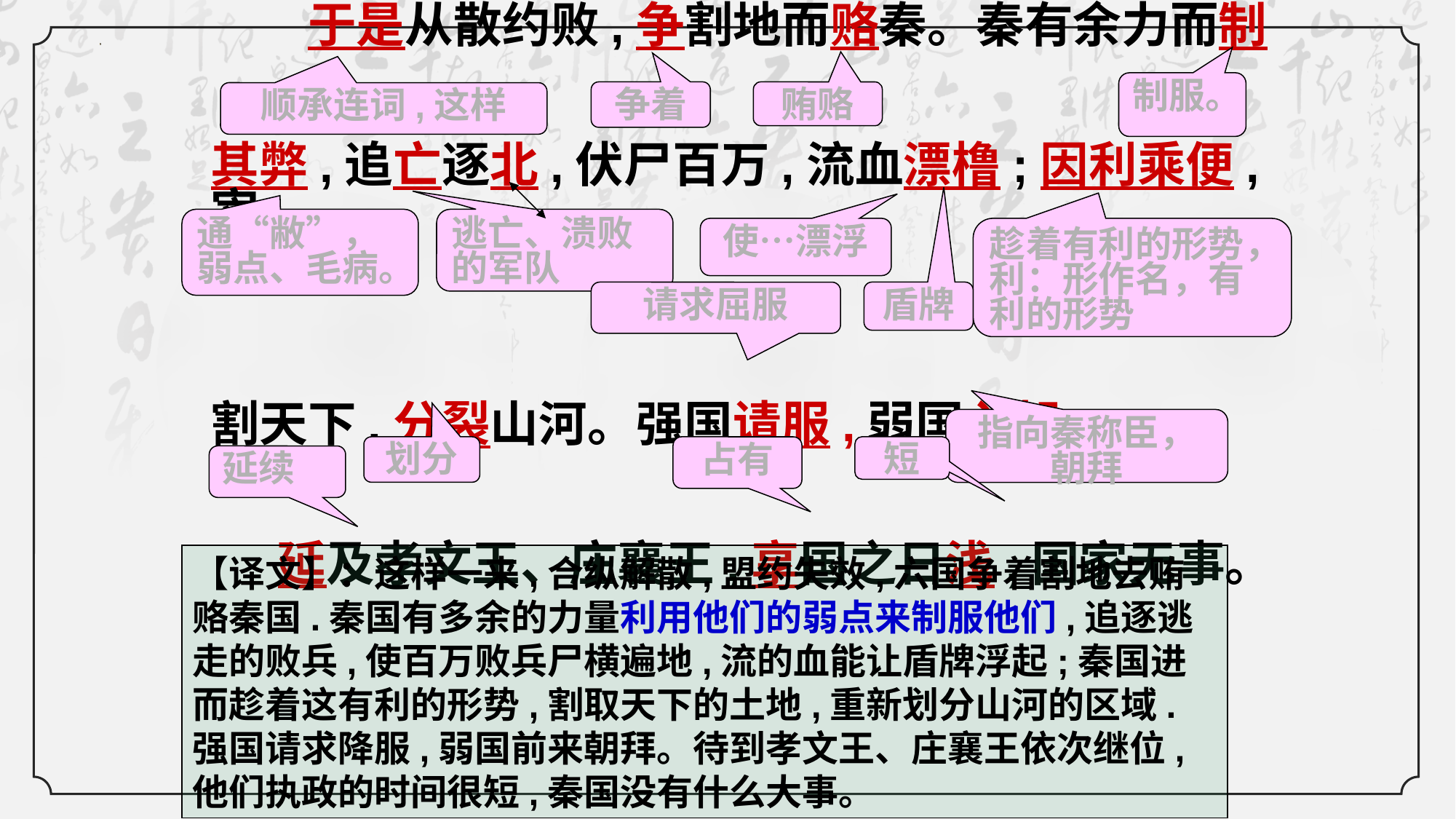

于是从散约败,争割地而赂秦。秦有余力而制

其弊,追亡逐北,伏尸百万,流血漂橹;因利乘便,宰

割天下,分裂山河。强国请服,弱国入朝。

     延及孝文王、庄襄王,享国之日浅,国家无事。
制服。
争着
贿赂
顺承连词,这样

通“敝”，弱点、毛病。
逃亡、溃败的军队
使…漂浮
趁着有利的形势，利：形作名，有利的形势
请求屈服
盾牌
指向秦称臣，朝拜
划分
占有
短
延续
【译文】：这样一来,合纵解散,盟约失效,六国争着割地去贿赂秦国.秦国有多余的力量利用他们的弱点来制服他们,追逐逃走的败兵,使百万败兵尸横遍地,流的血能让盾牌浮起;秦国进而趁着这有利的形势,割取天下的土地,重新划分山河的区域.强国请求降服,弱国前来朝拜。待到孝文王、庄襄王依次继位,他们执政的时间很短,秦国没有什么大事。